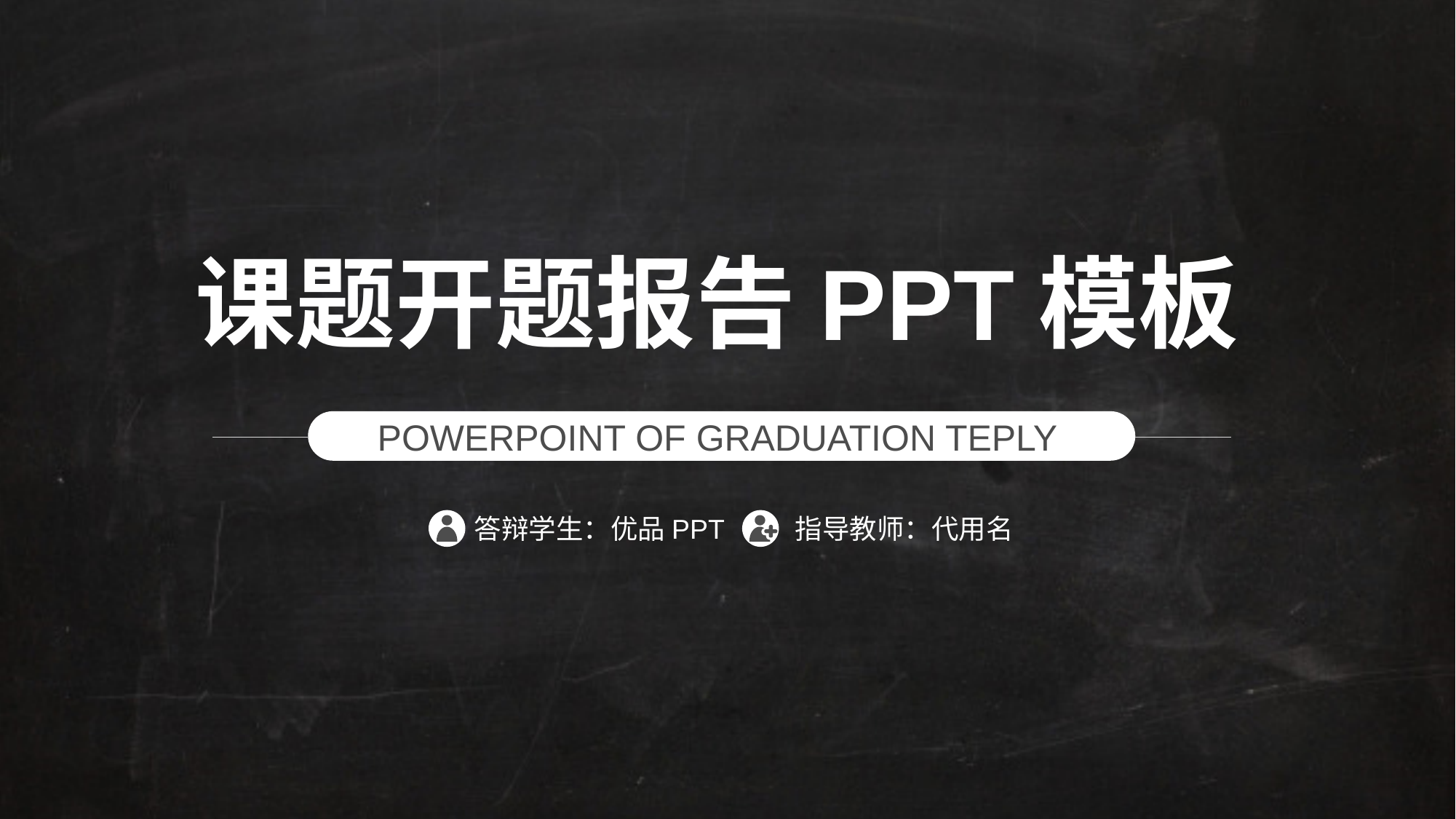

课题开题报告PPT模板
POWERPOINT OF GRADUATION TEPLY

答辩学生：优品PPT
指导教师：代用名